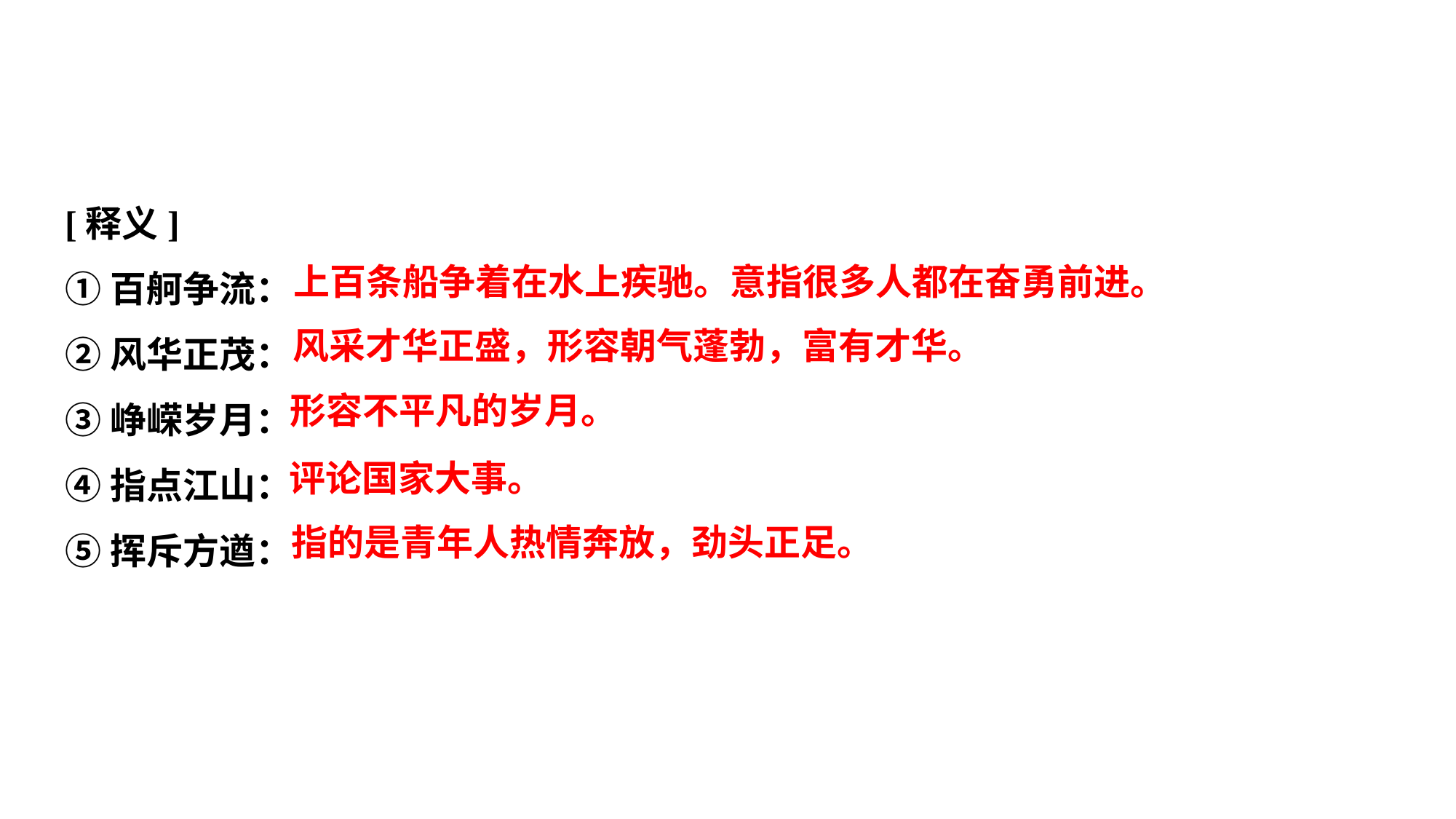

[释义]
①百舸争流：
②风华正茂：
③峥嵘岁月：
④指点江山：
⑤挥斥方遒：
上百条船争着在水上疾驰。意指很多人都在奋勇前进。
风采才华正盛，形容朝气蓬勃，富有才华。
形容不平凡的岁月。
评论国家大事。
指的是青年人热情奔放，劲头正足。